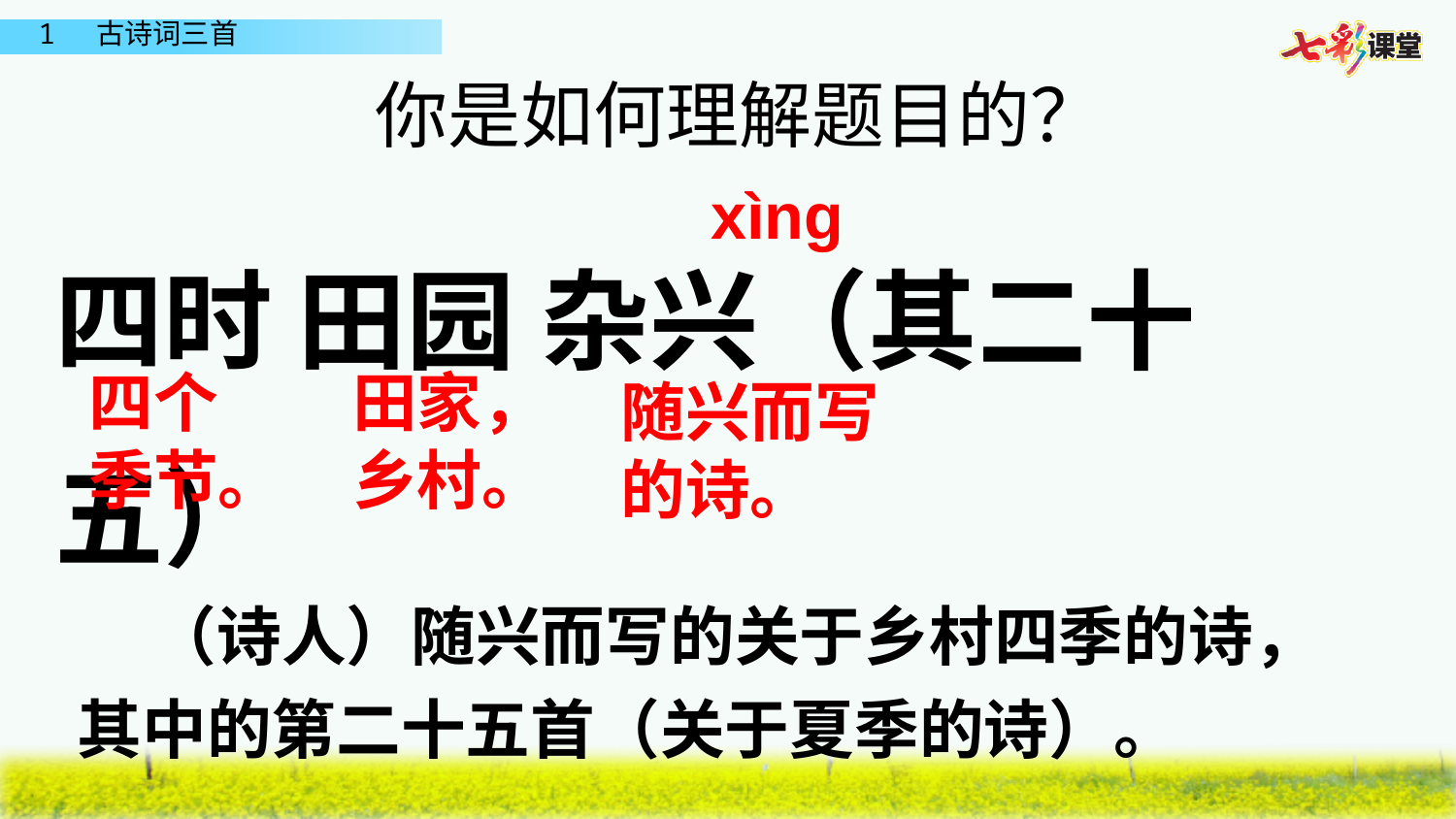

你是如何理解题目的？
xìng
四时 田园 杂兴（其二十五）
四个
季节。
田家，
乡村。
随兴而写的诗。
    （诗人）随兴而写的关于乡村四季的诗，其中的第二十五首（关于夏季的诗）。